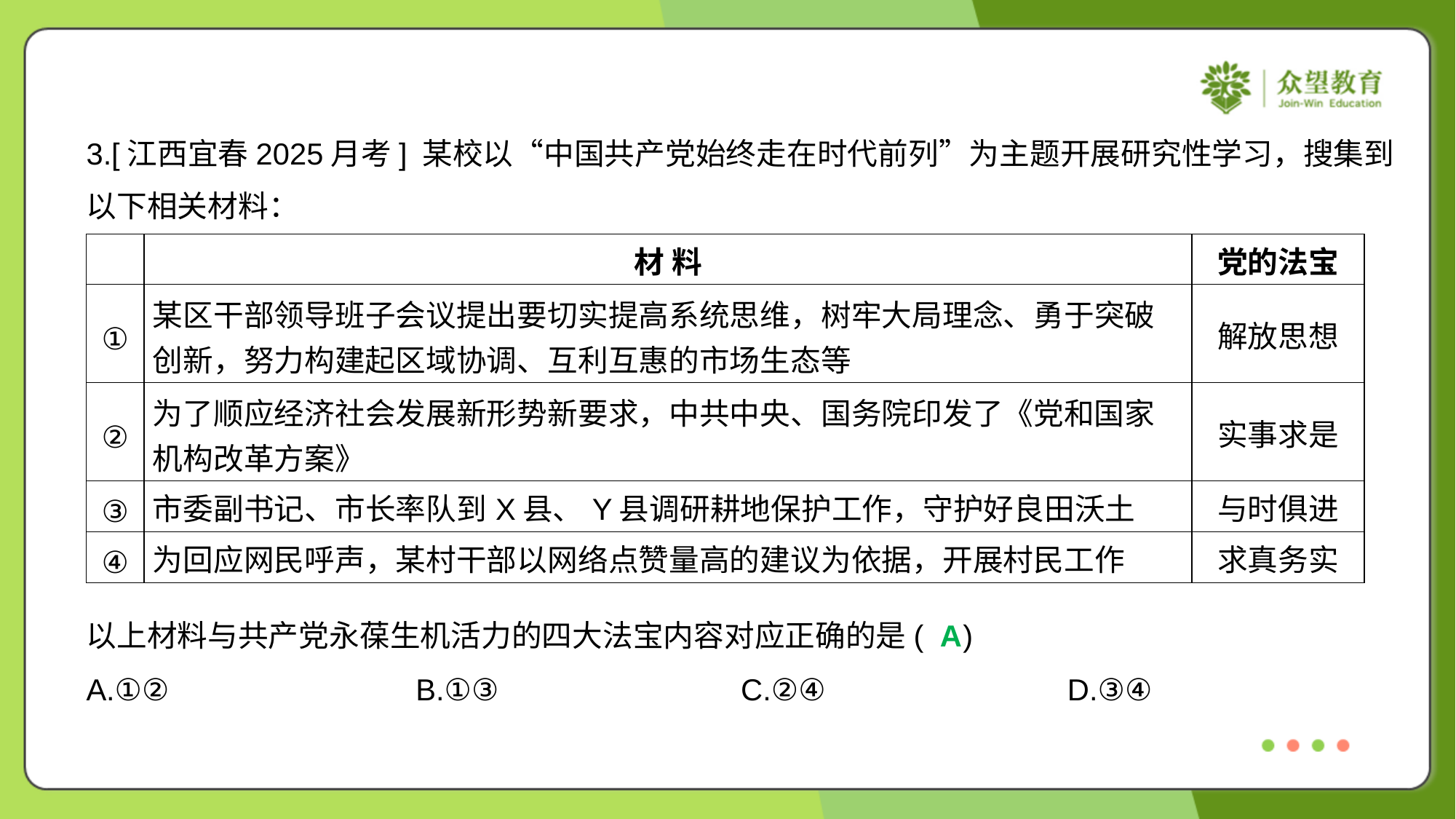

3.[江西宜春2025月考] 某校以“中国共产党始终走在时代前列”为主题开展研究性学习，搜集到
以下相关材料：
|  | 材 料 | 党的法宝 |
| --- | --- | --- |
| ① | 某区干部领导班子会议提出要切实提高系统思维，树牢大局理念、勇于突破 创新，努力构建起区域协调、互利互惠的市场生态等 | 解放思想 |
| ② | 为了顺应经济社会发展新形势新要求，中共中央、国务院印发了《党和国家 机构改革方案》 | 实事求是 |
| ③ | 市委副书记、市长率队到X县、Y县调研耕地保护工作，守护好良田沃土 | 与时俱进 |
| ④ | 为回应网民呼声，某村干部以网络点赞量高的建议为依据，开展村民工作 | 求真务实 |
以上材料与共产党永葆生机活力的四大法宝内容对应正确的是(     )
A
A.①②	B.①③	C.②④	D.③④